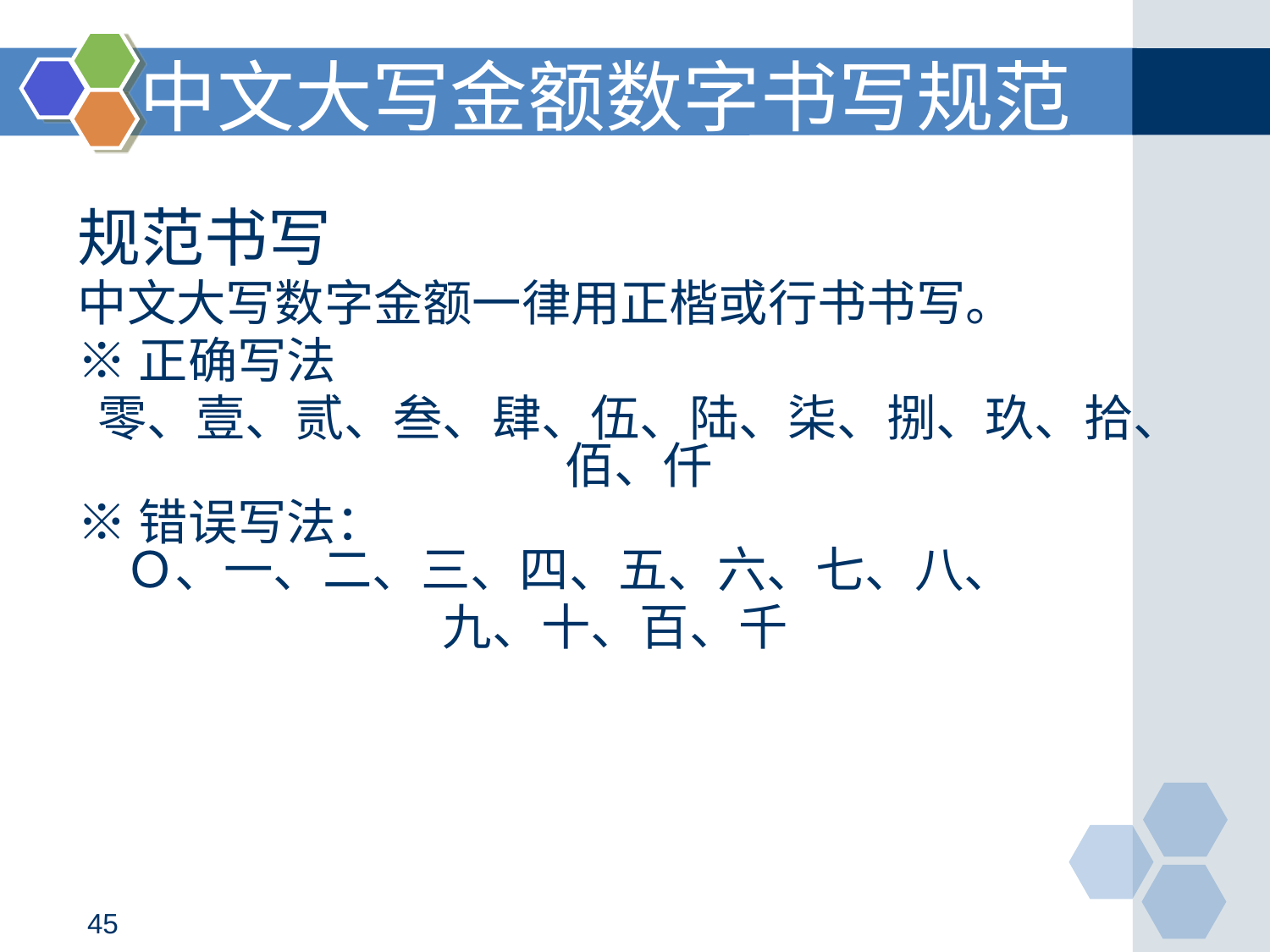

中文大写金额数字书写规范
# 规范书写
中文大写数字金额一律用正楷或行书书写。
※正确写法
零、壹、贰、叁、肆、伍、陆、柒、捌、玖、拾、佰、仟
※错误写法：
Ｏ、一、二、三、四、五、六、七、八、
九、十、百、千